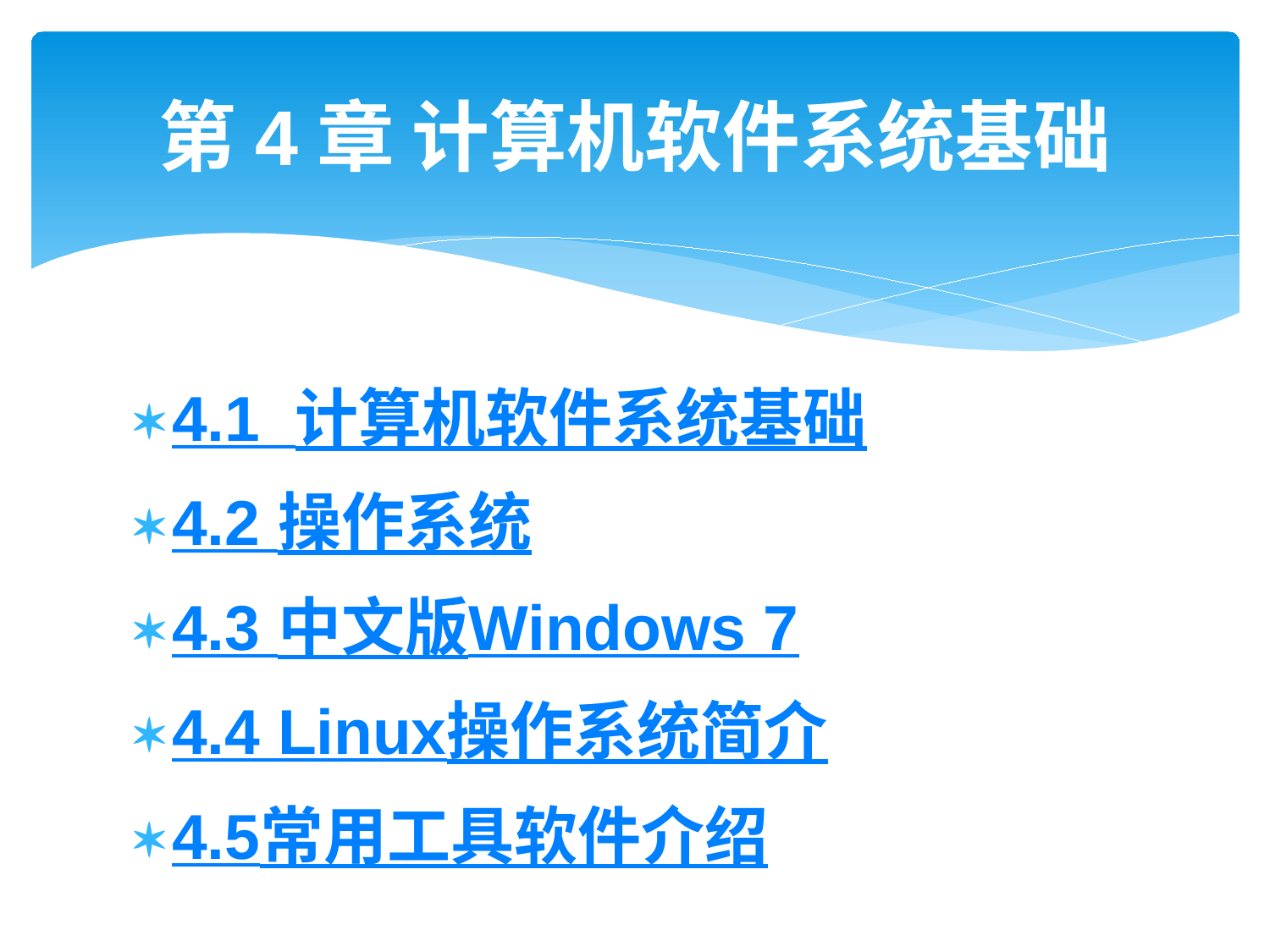

# 第4章 计算机软件系统基础
4.1  计算机软件系统基础
4.2 操作系统
4.3 中文版Windows 7
4.4 Linux操作系统简介
4.5常用工具软件介绍